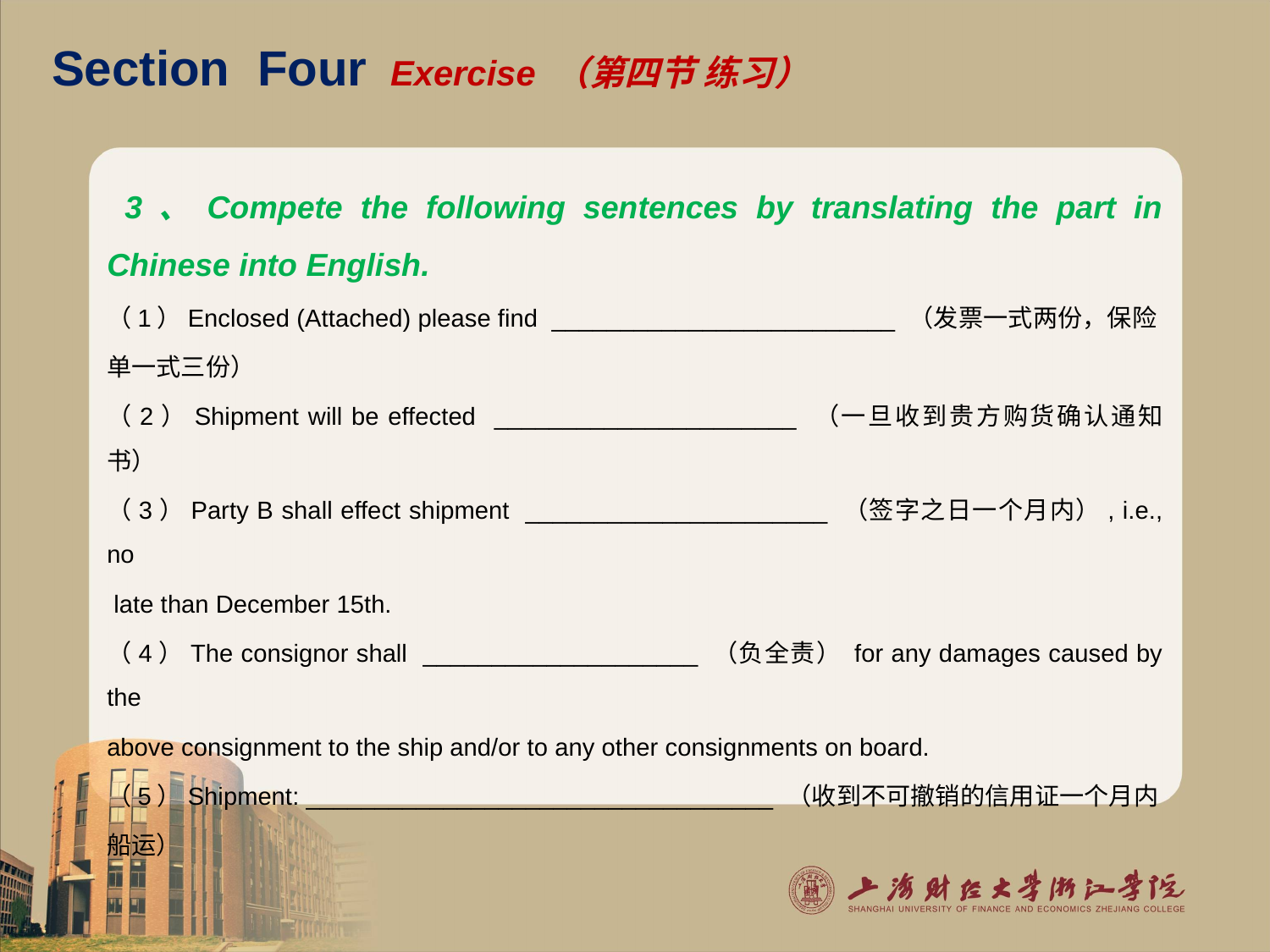

# Section  Four  Exercise （第四节 练习）
 3、Compete the following sentences by translating the part in Chinese into English.
（1）Enclosed (Attached) please find  _________________________ （发票一式两份，保险
单一式三份）
（2）Shipment will be effected  ______________________ （一旦收到贵方购货确认通知书）
（3）Party B shall effect shipment  ______________________ （签字之日一个月内）, i.e., no
 late than December 15th.
（4）The consignor shall  ____________________ （负全责） for any damages caused by the
above consignment to the ship and/or to any other consignments on board.
（5）Shipment: __________________________________ （收到不可撤销的信用证一个月内
船运）